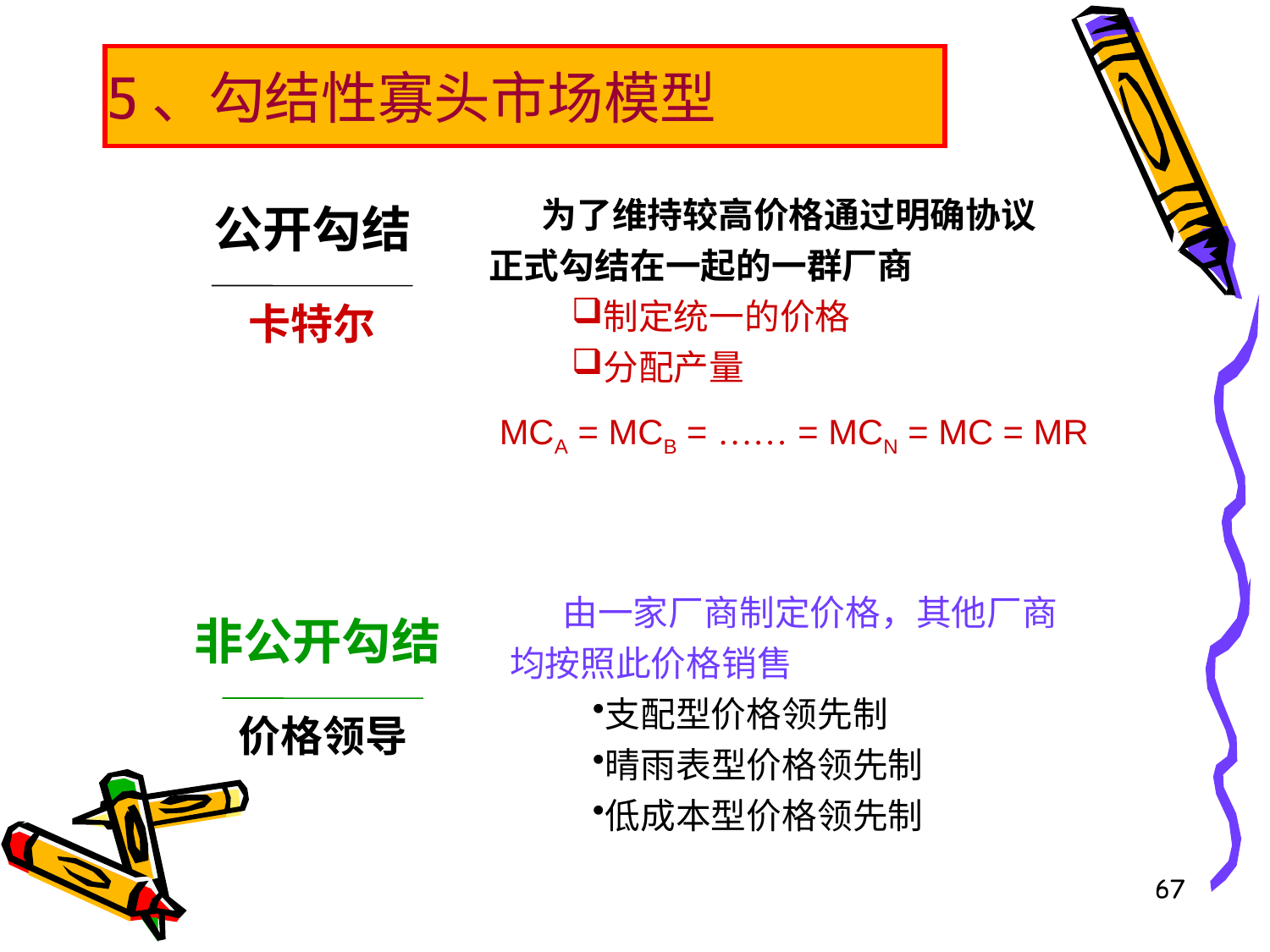

5、勾结性寡头市场模型
为了维持较高价格通过明确协议正式勾结在一起的一群厂商
制定统一的价格
分配产量
公开勾结

卡特尔
MCA = MCB = …… = MCN = MC = MR
由一家厂商制定价格，其他厂商均按照此价格销售
支配型价格领先制
晴雨表型价格领先制
低成本型价格领先制
非公开勾结
价格领导

67